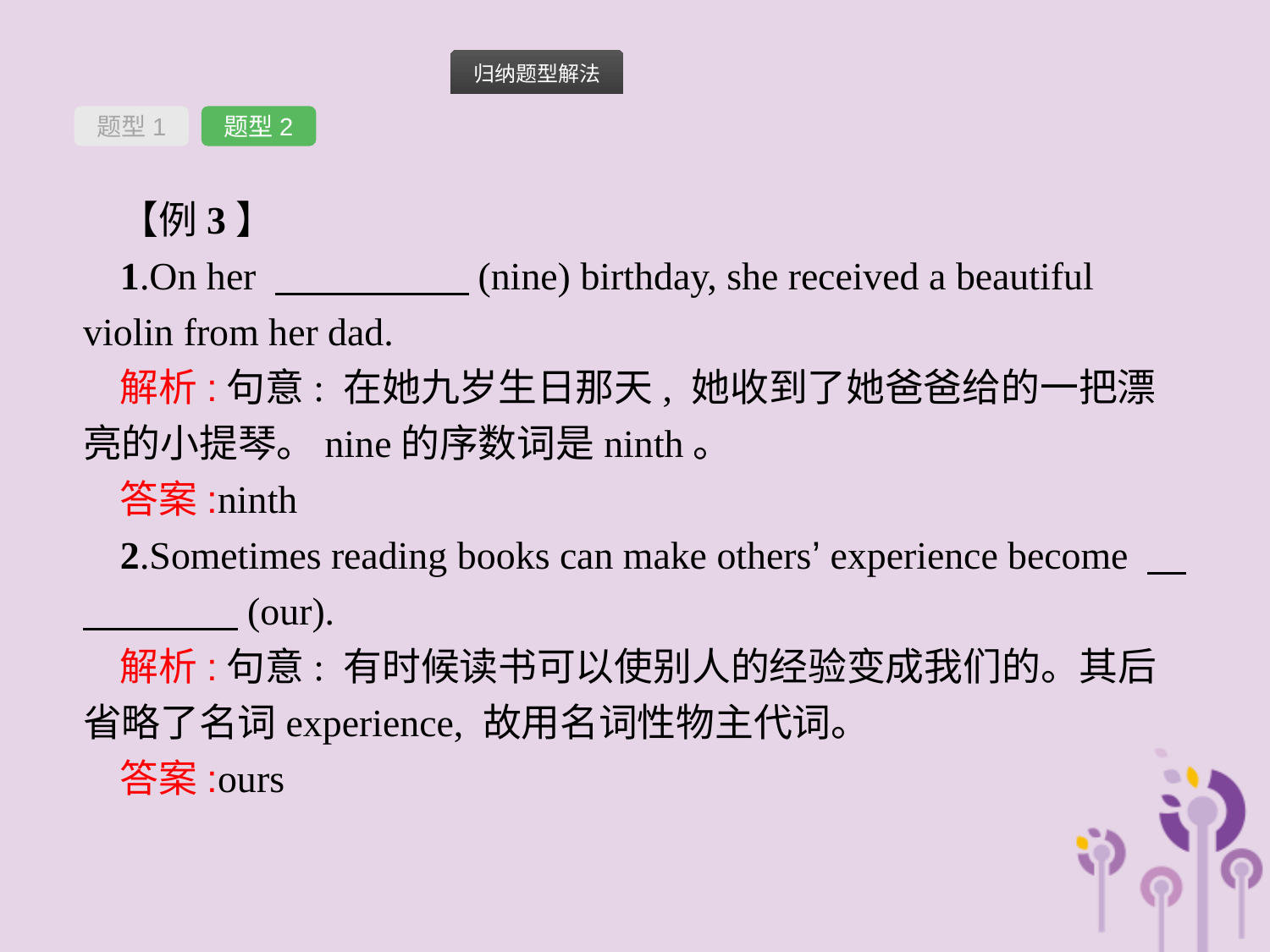

题型1
题型2
【例3】
1.On her 　　　　　(nine) birthday, she received a beautiful violin from her dad.
解析:句意: 在她九岁生日那天, 她收到了她爸爸给的一把漂亮的小提琴。nine的序数词是ninth。
答案:ninth
2.Sometimes reading books can make others’ experience become 　　　　　(our).
解析:句意: 有时候读书可以使别人的经验变成我们的。其后省略了名词experience, 故用名词性物主代词。
答案:ours